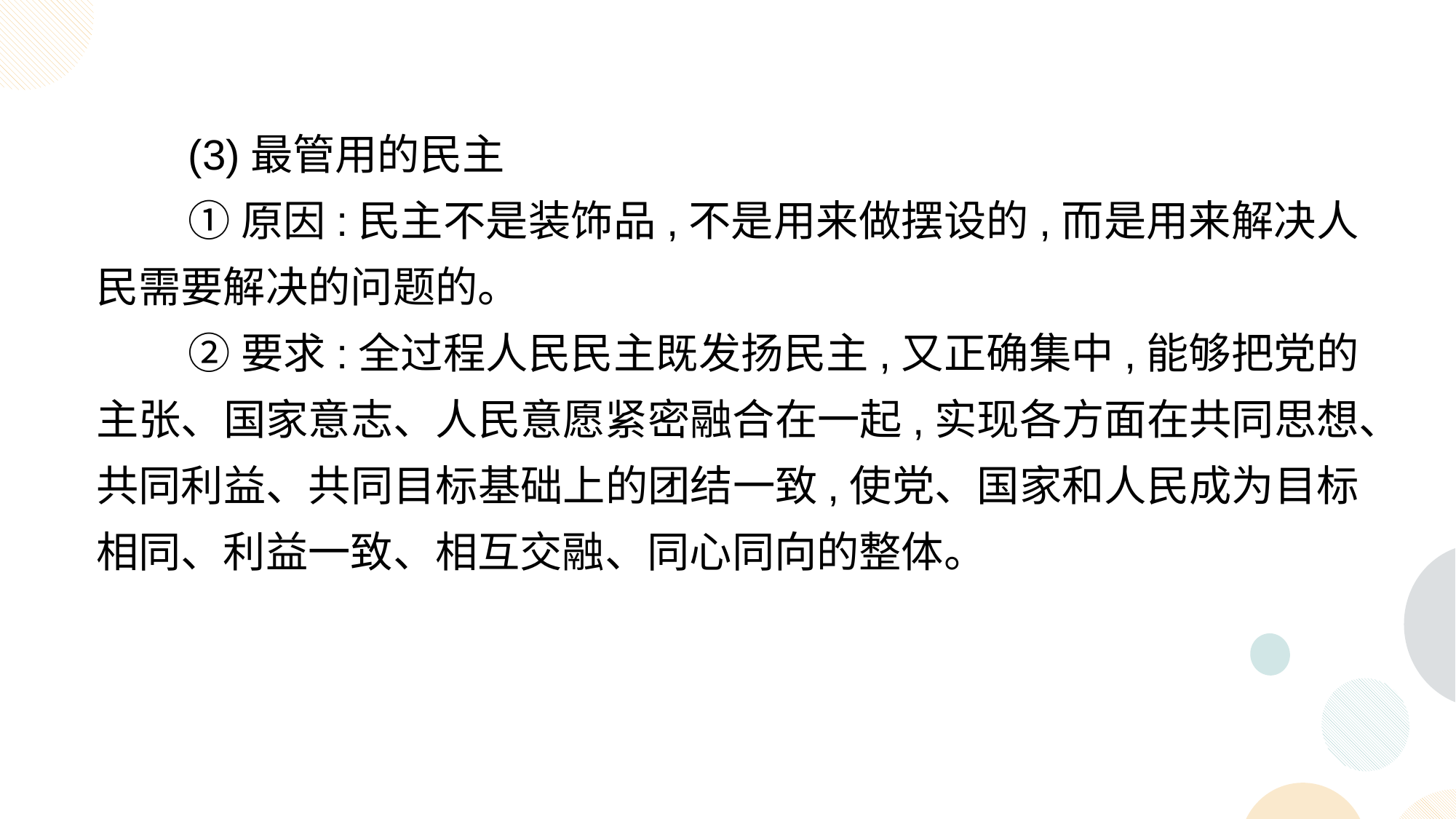

(3)最管用的民主
①原因:民主不是装饰品,不是用来做摆设的,而是用来解决人民需要解决的问题的。
②要求:全过程人民民主既发扬民主,又正确集中,能够把党的主张、国家意志、人民意愿紧密融合在一起,实现各方面在共同思想、共同利益、共同目标基础上的团结一致,使党、国家和人民成为目标相同、利益一致、相互交融、同心同向的整体。